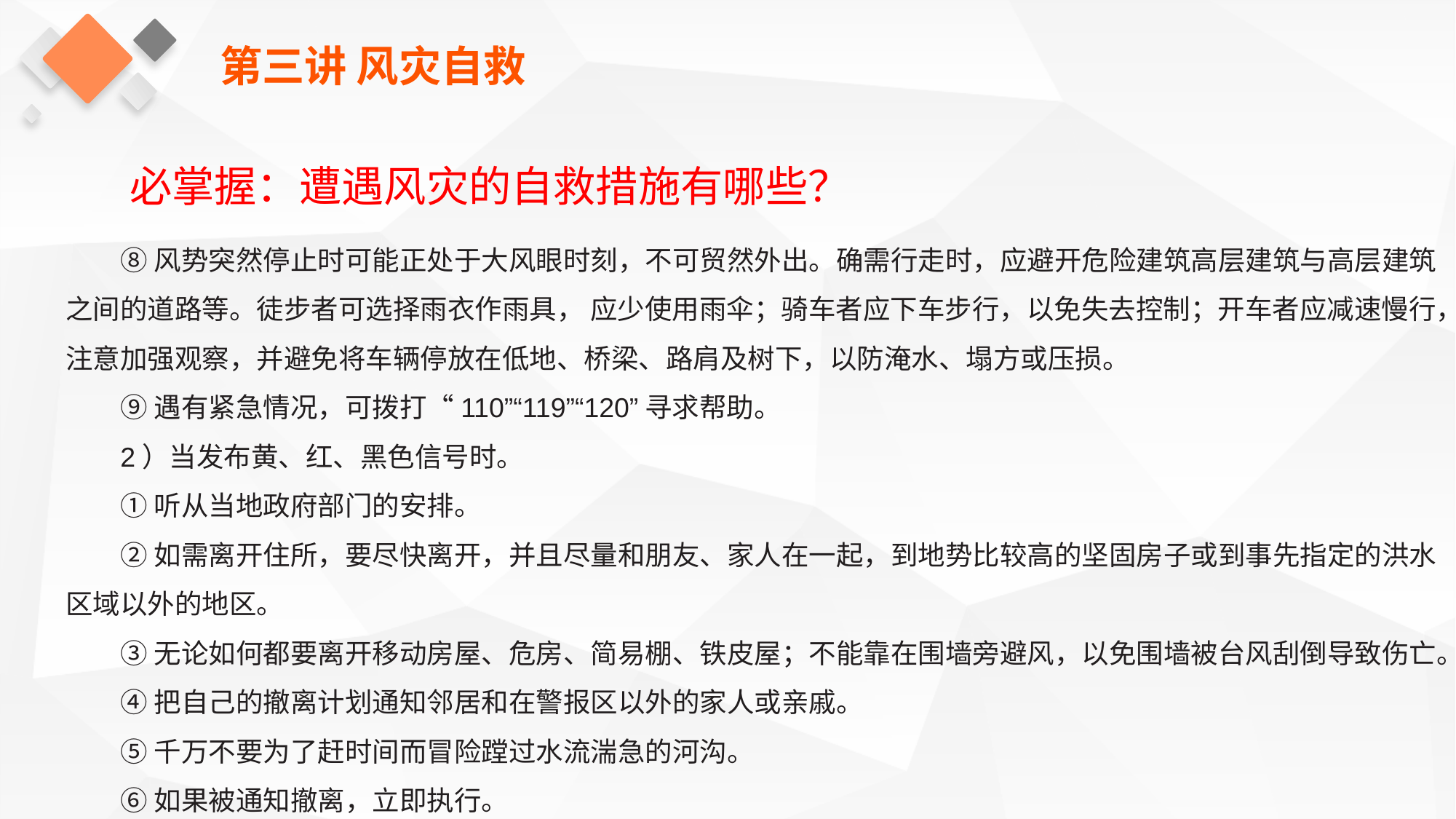

第三讲 风灾自救
必掌握：遭遇风灾的自救措施有哪些？
⑧风势突然停止时可能正处于大风眼时刻，不可贸然外出。确需行走时，应避开危险建筑高层建筑与高层建筑之间的道路等。徒步者可选择雨衣作雨具， 应少使用雨伞；骑车者应下车步行，以免失去控制；开车者应减速慢行，注意加强观察，并避免将车辆停放在低地、桥梁、路肩及树下，以防淹水、塌方或压损。
⑨遇有紧急情况，可拨打“110”“119”“120”寻求帮助。
2）当发布黄、红、黑色信号时。
①听从当地政府部门的安排。
②如需离开住所，要尽快离开，并且尽量和朋友、家人在一起，到地势比较高的坚固房子或到事先指定的洪水区域以外的地区。
③无论如何都要离开移动房屋、危房、简易棚、铁皮屋；不能靠在围墙旁避风，以免围墙被台风刮倒导致伤亡。
④把自己的撤离计划通知邻居和在警报区以外的家人或亲戚。
⑤千万不要为了赶时间而冒险蹚过水流湍急的河沟。
⑥如果被通知撤离，立即执行。